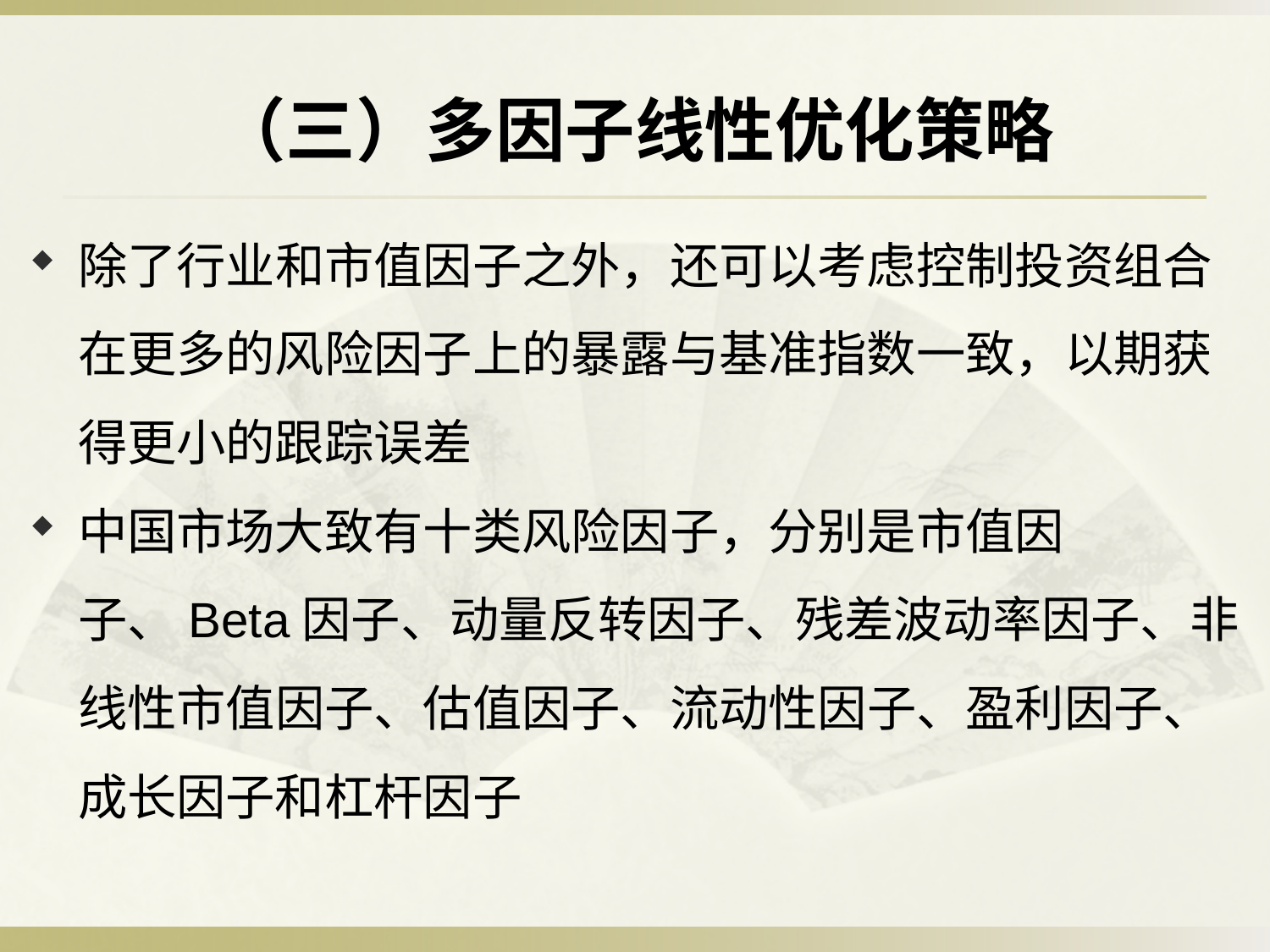

# （三）多因子线性优化策略
除了行业和市值因子之外，还可以考虑控制投资组合在更多的风险因子上的暴露与基准指数一致，以期获得更小的跟踪误差
中国市场大致有十类风险因子，分别是市值因子、Beta因子、动量反转因子、残差波动率因子、非线性市值因子、估值因子、流动性因子、盈利因子、成长因子和杠杆因子